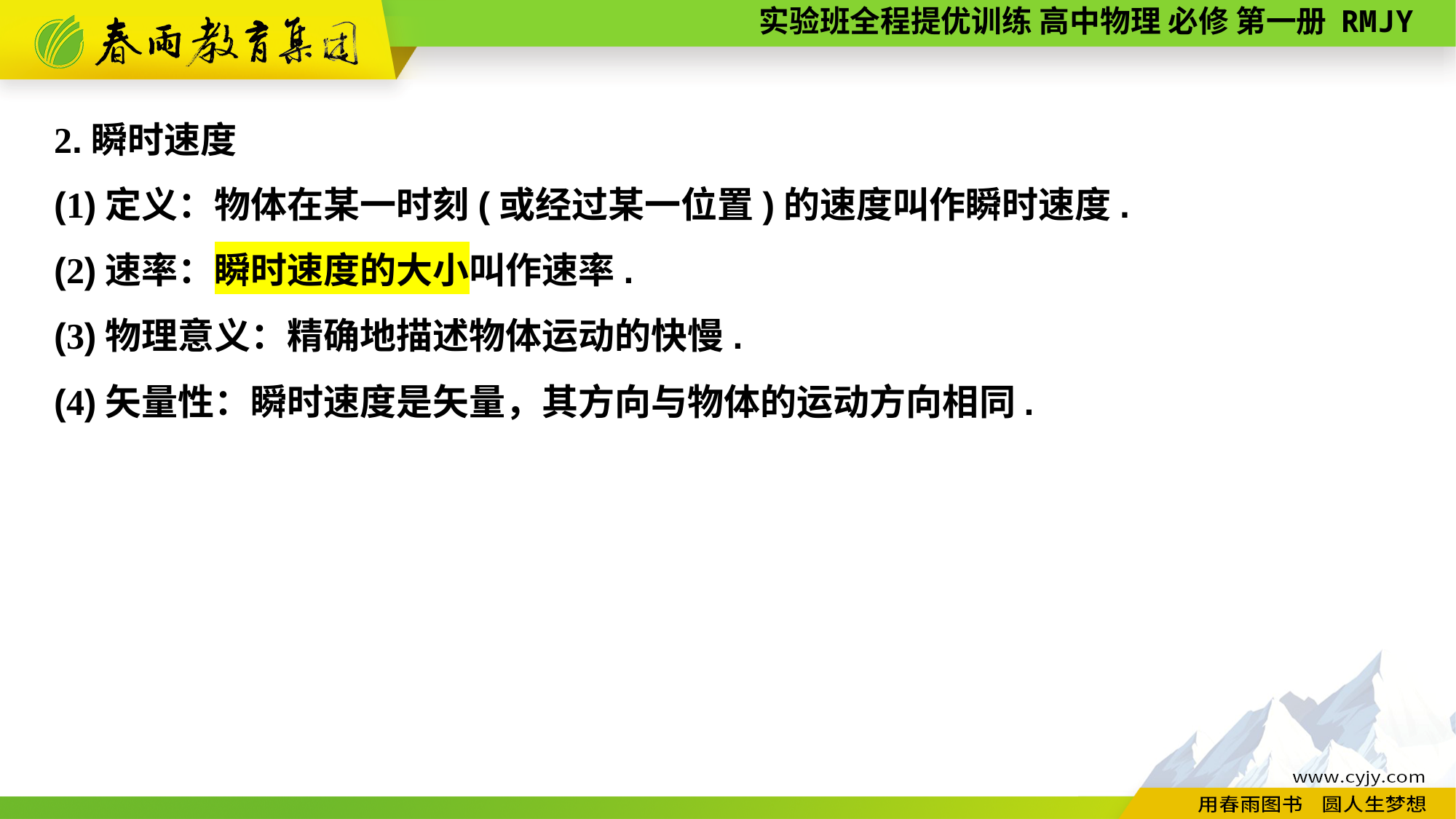

2.瞬时速度
(1)定义：物体在某一时刻(或经过某一位置)的速度叫作瞬时速度.
(2)速率：瞬时速度的大小叫作速率.
(3)物理意义：精确地描述物体运动的快慢.
(4)矢量性：瞬时速度是矢量，其方向与物体的运动方向相同.